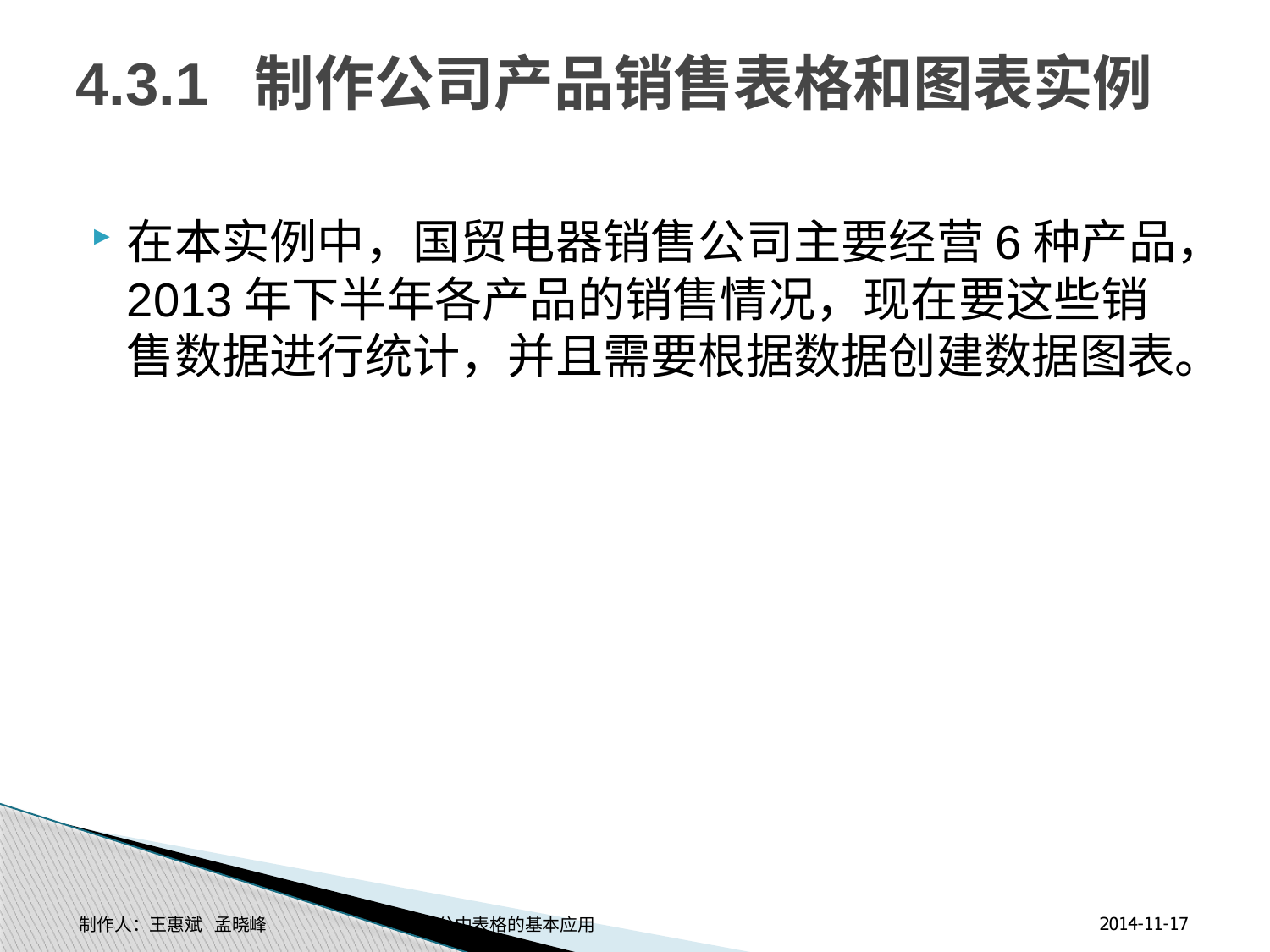

# 4.3.1  制作公司产品销售表格和图表实例
在本实例中，国贸电器销售公司主要经营6种产品，2013年下半年各产品的销售情况，现在要这些销售数据进行统计，并且需要根据数据创建数据图表。

2014-11-17
制作人：王惠斌   孟晓峰                                      办公中表格的基本应用